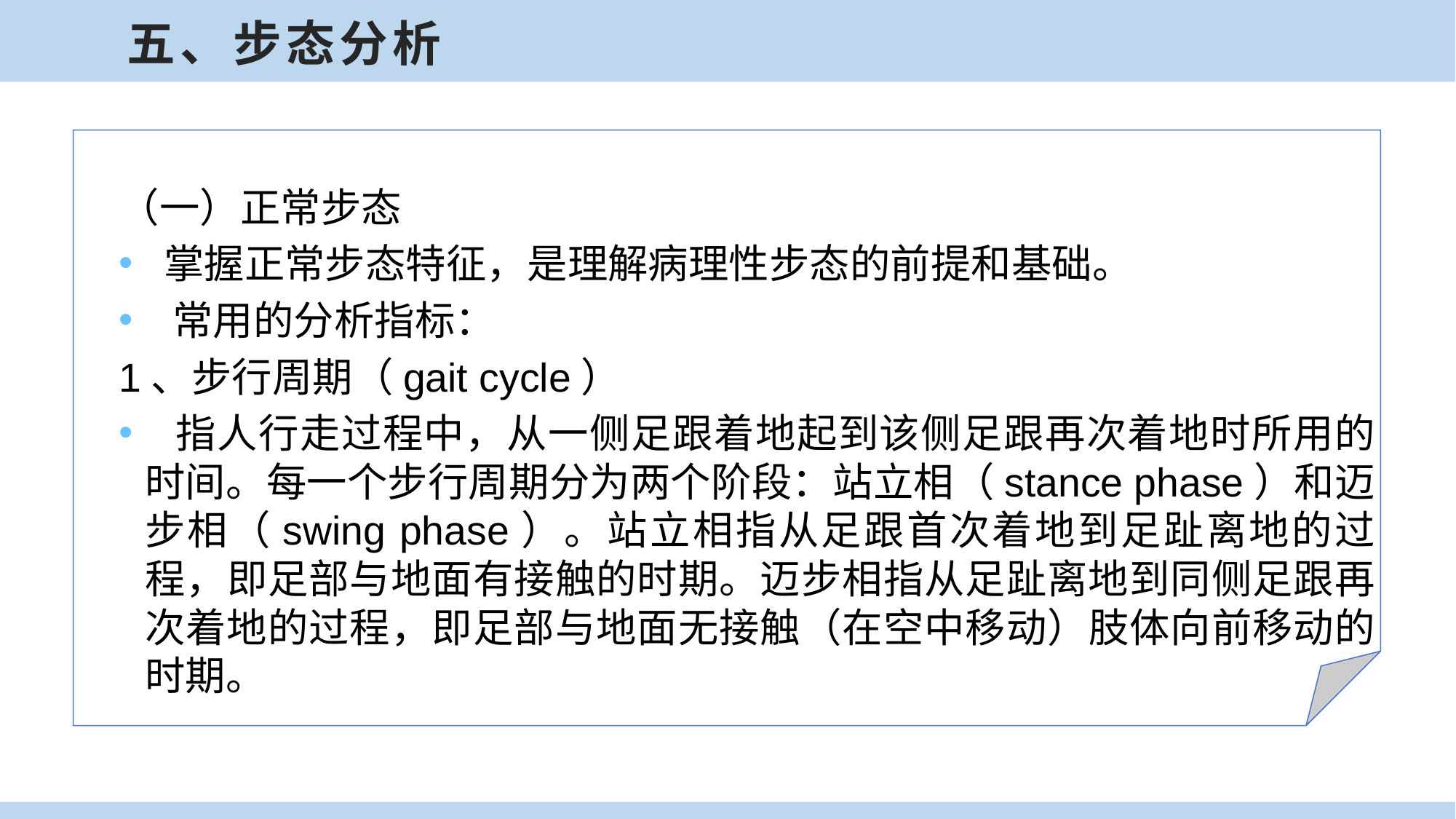

五、步态分析

（一）正常步态
 掌握正常步态特征，是理解病理性步态的前提和基础。
  常用的分析指标：
1、步行周期（gait cycle）
  指人行走过程中，从一侧足跟着地起到该侧足跟再次着地时所用的时间。每一个步行周期分为两个阶段：站立相（stance phase）和迈步相（swing phase）。站立相指从足跟首次着地到足趾离地的过程，即足部与地面有接触的时期。迈步相指从足趾离地到同侧足跟再次着地的过程，即足部与地面无接触（在空中移动）肢体向前移动的时期。